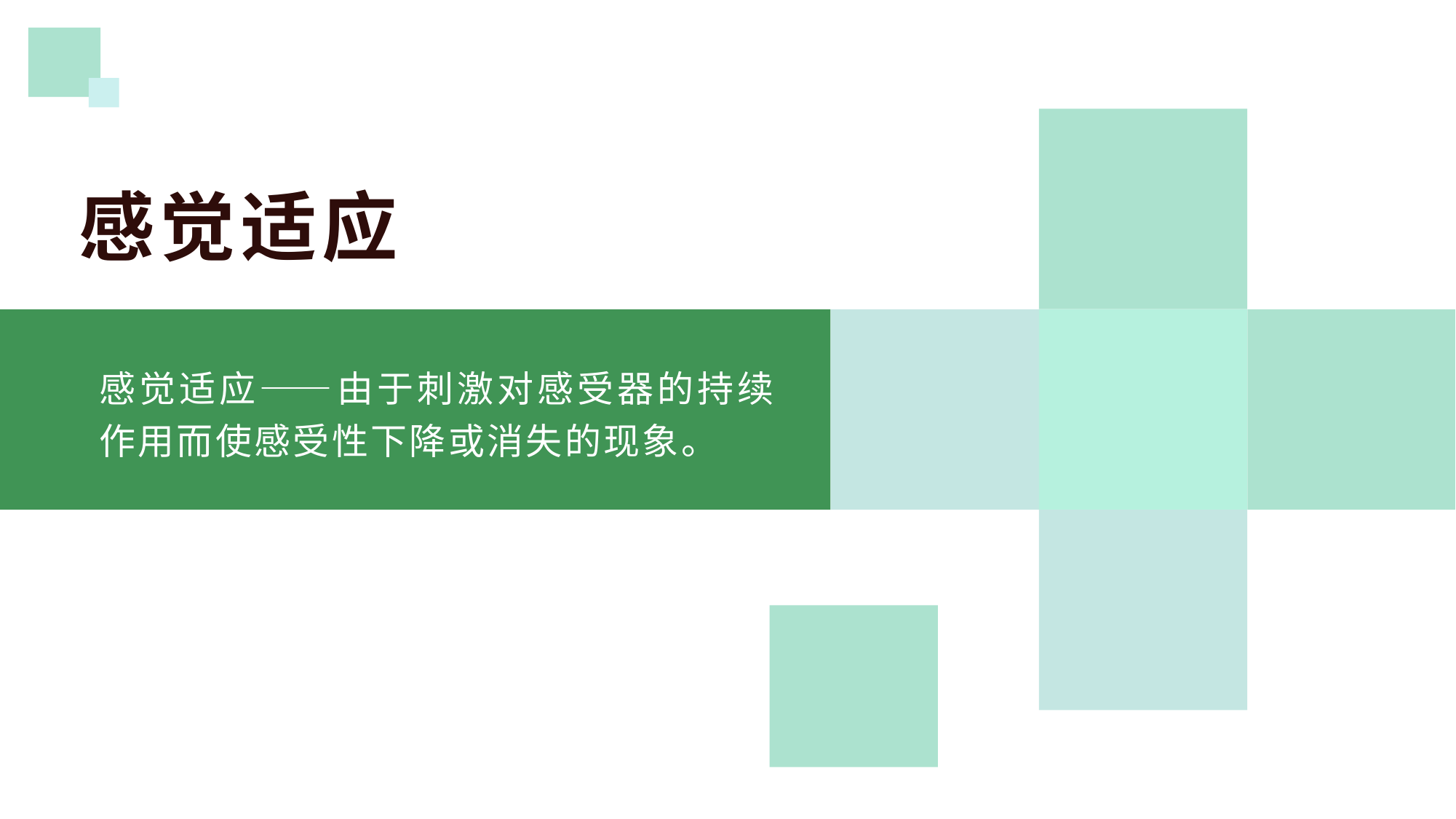

感觉适应

感觉适应——由于刺激对感受器的持续作用而使感受性下降或消失的现象。